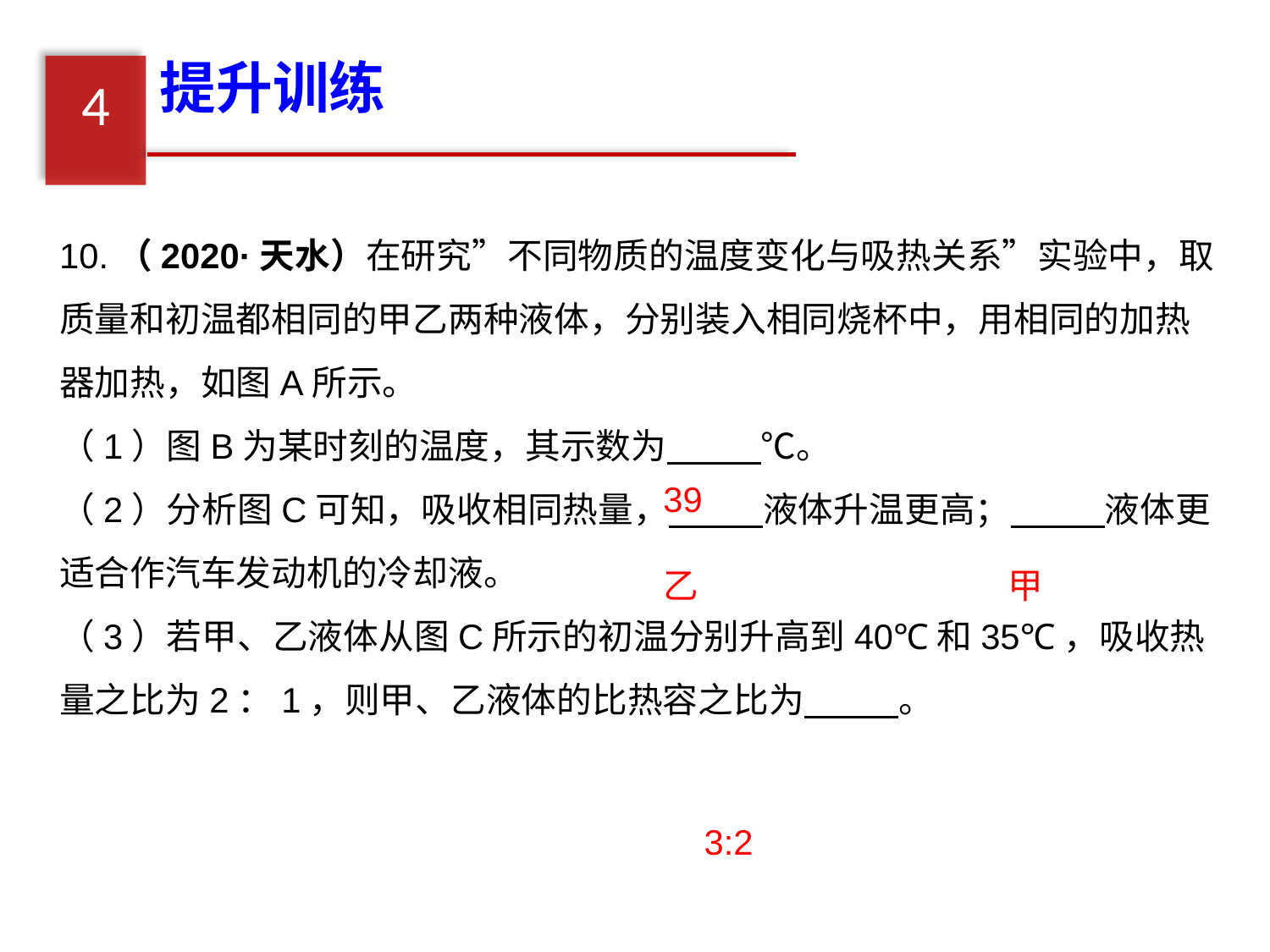

提升训练

4
10.（2020·天水）在研究”不同物质的温度变化与吸热关系”实验中，取质量和初温都相同的甲乙两种液体，分别装入相同烧杯中，用相同的加热器加热，如图A所示。
（1）图B为某时刻的温度，其示数为　   　℃。
（2）分析图C可知，吸收相同热量，　   　液体升温更高；　   　液体更适合作汽车发动机的冷却液。
（3）若甲、乙液体从图C所示的初温分别升高到40℃和35℃，吸收热量之比为2：1，则甲、乙液体的比热容之比为　   　。
39
乙
甲
3:2